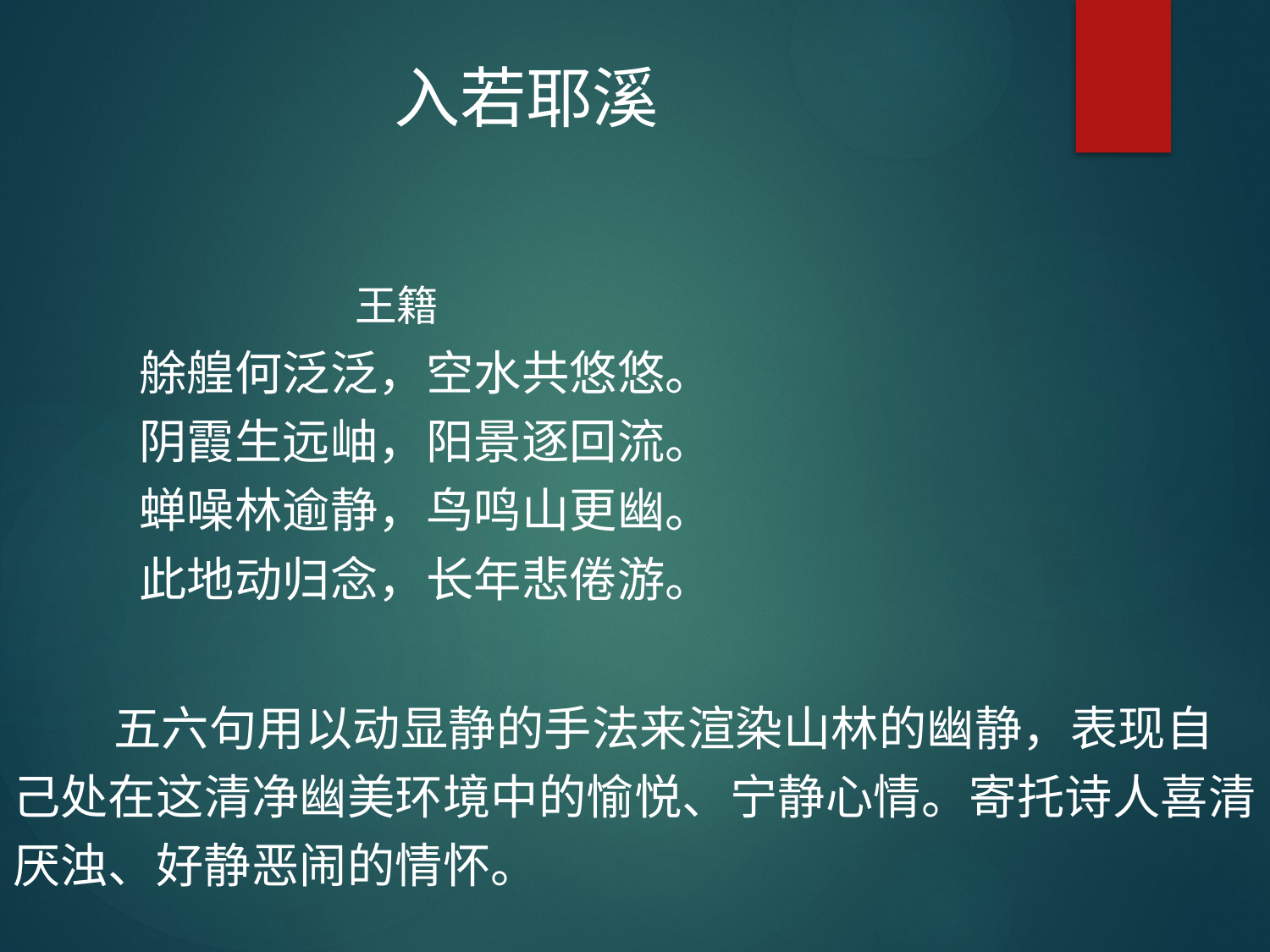

入若耶溪

                               王籍
           艅艎何泛泛，空水共悠悠。
           阴霞生远岫，阳景逐回流。
           蝉噪林逾静，鸟鸣山更幽。
           此地动归念，长年悲倦游。

       五六句用以动显静的手法来渲染山林的幽静，表现自己处在这清净幽美环境中的愉悦、宁静心情。寄托诗人喜清厌浊、好静恶闹的情怀。